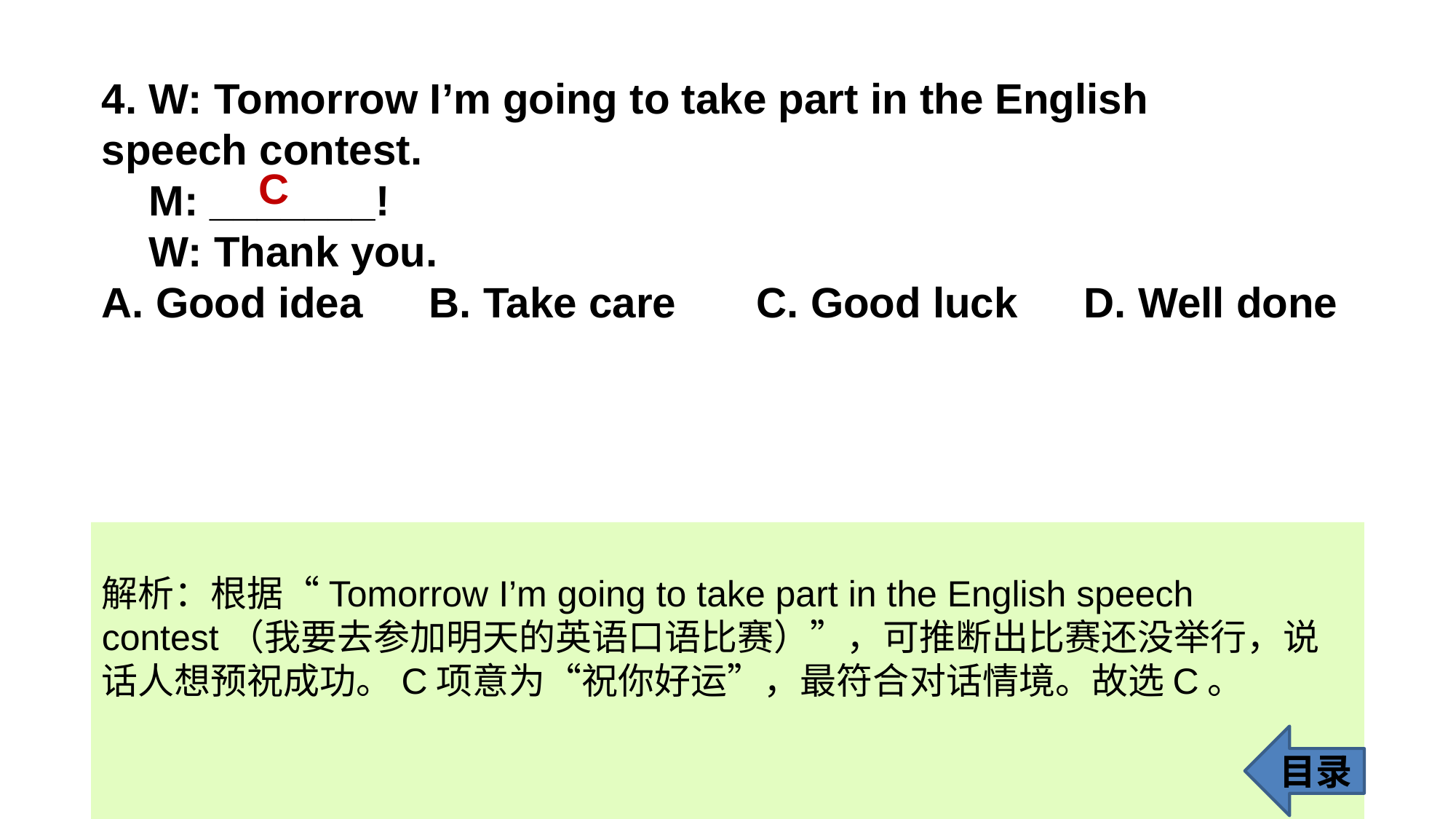

4. W: Tomorrow I’m going to take part in the English   	 	 speech contest.
    M: _______!
    W: Thank you.
A. Good idea 	B. Take care 	C. Good luck 	D. Well done
C

解析：根据“Tomorrow I’m going to take part in the English speech contest（我要去参加明天的英语口语比赛）”，可推断出比赛还没举行，说话人想预祝成功。C项意为“祝你好运”，最符合对话情境。故选C。
目录
8